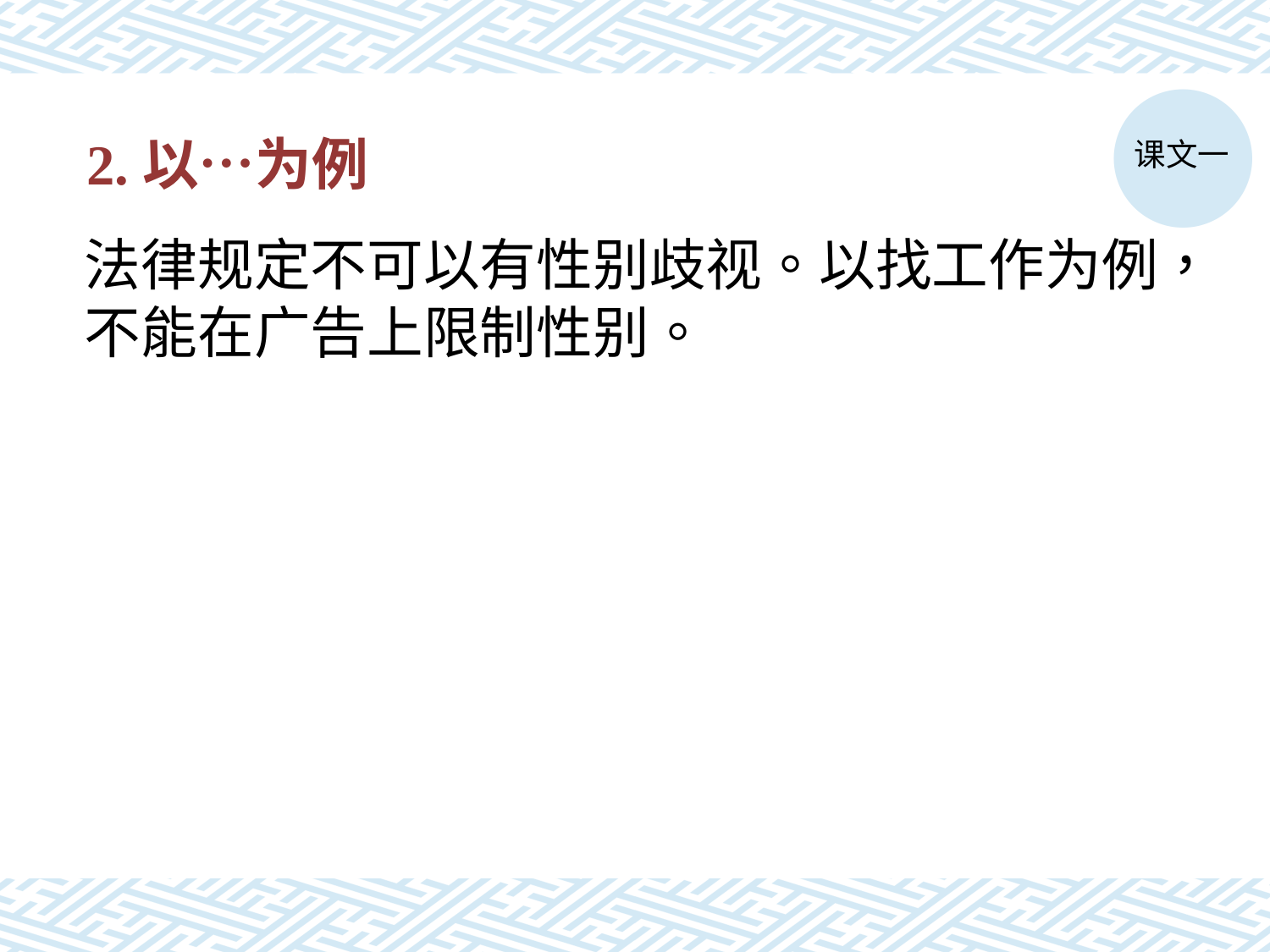

课文一
# 2.以…为例
法律规定不可以有性别歧视。以找工作为例，不能在广告上限制性别。